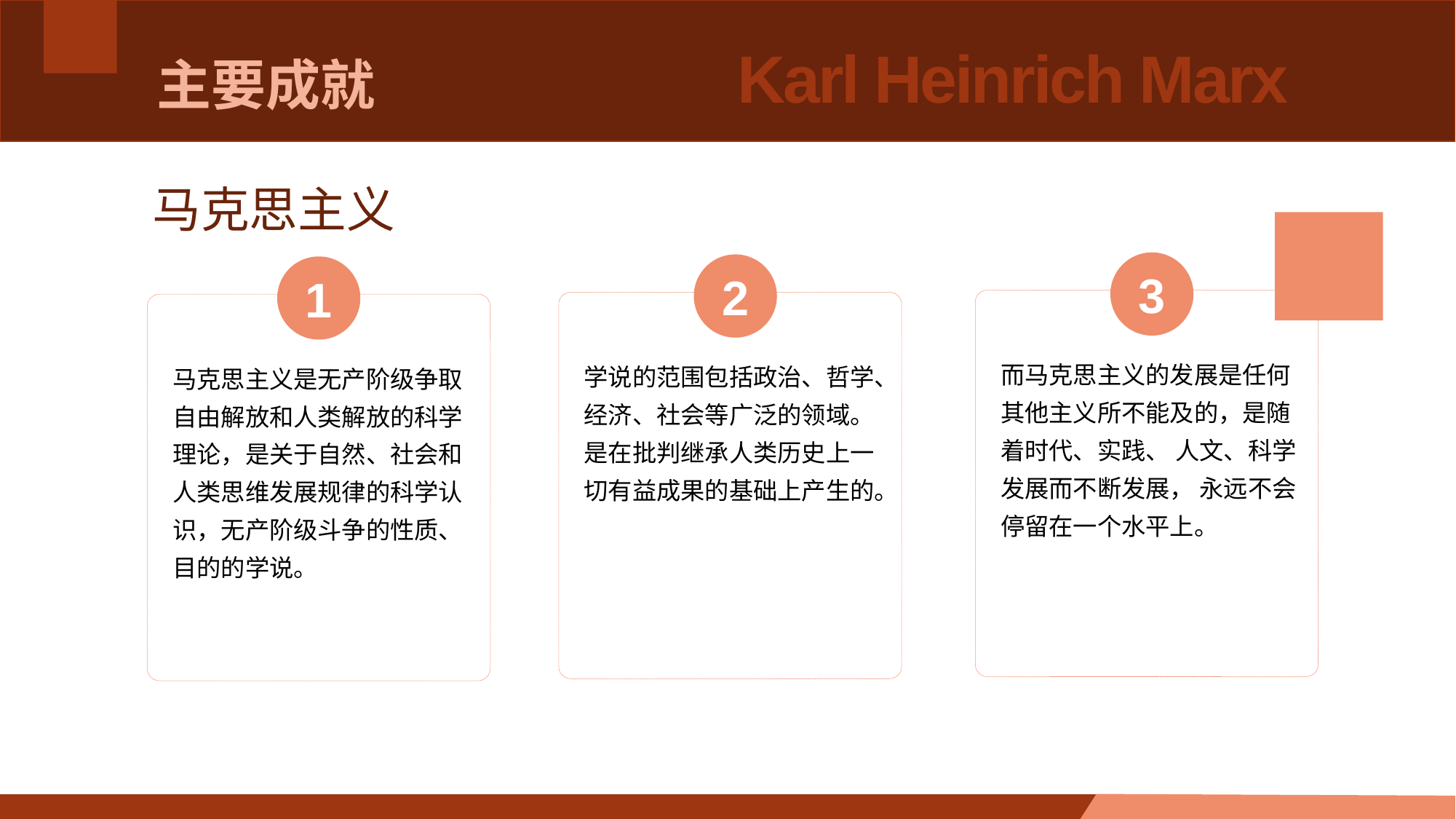

# 主要成就
Karl Heinrich Marx
马克思主义

3

而马克思主义的发展是任何其他主义所不能及的，是随着时代、实践、 人文、科学发展而不断发展， 永远不会停留在一个水平上。
2

学说的范围包括政治、哲学、经济、社会等广泛的领域。是在批判继承人类历史上一切有益成果的基础上产生的。
1

马克思主义是无产阶级争取自由解放和人类解放的科学理论，是关于自然、社会和人类思维发展规律的科学认识，无产阶级斗争的性质、目的的学说。